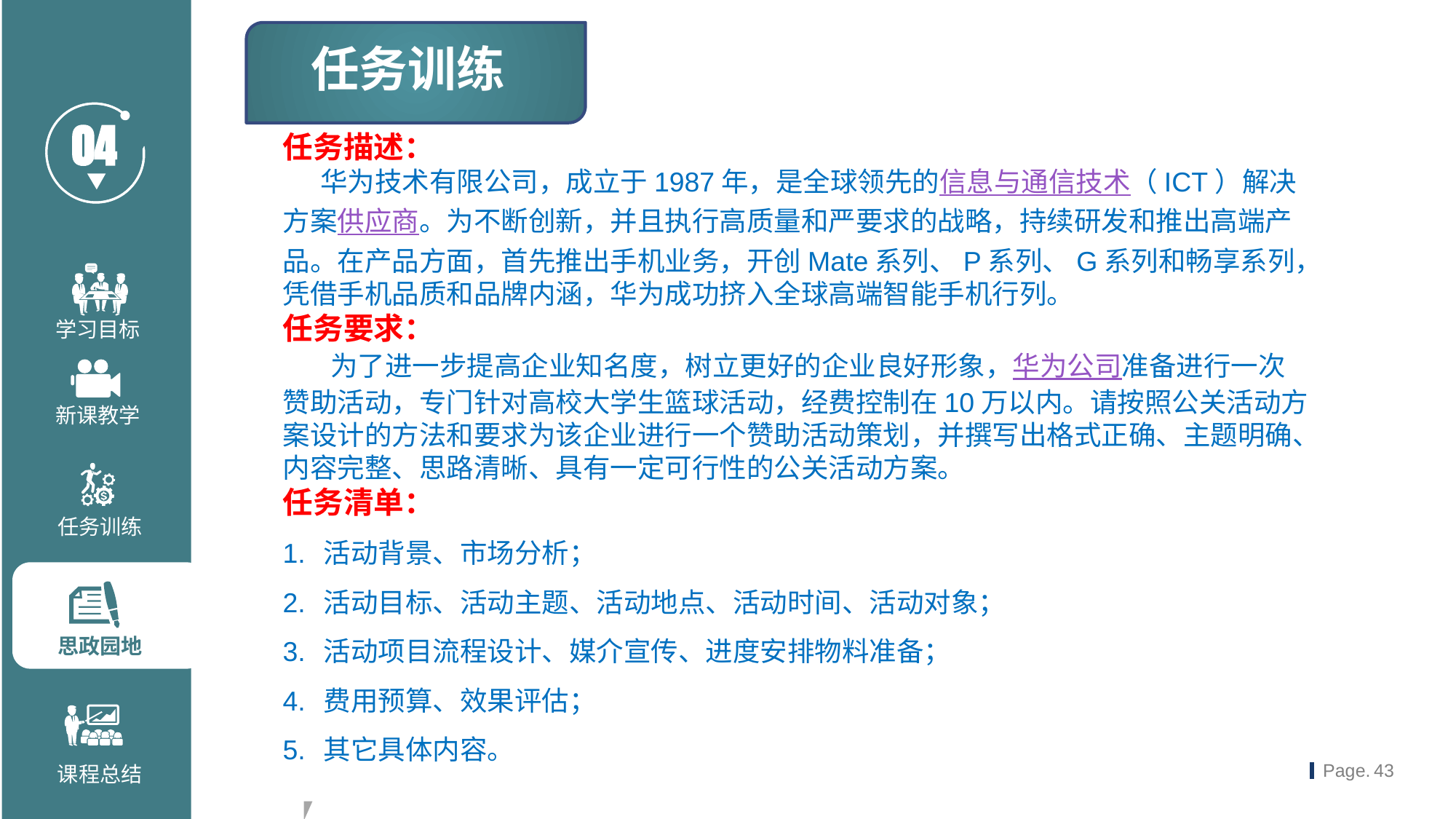

任务训练
任务描述：
     华为技术有限公司，成立于1987年，是全球领先的信息与通信技术（ICT）解决方案供应商。为不断创新，并且执行高质量和严要求的战略，持续研发和推出高端产品。在产品方面，首先推出手机业务，开创Mate系列、P系列、G系列和畅享系列，凭借手机品质和品牌内涵，华为成功挤入全球高端智能手机行列。
任务要求：
      为了进一步提高企业知名度，树立更好的企业良好形象，华为公司准备进行一次赞助活动，专门针对高校大学生篮球活动，经费控制在10万以内。请按照公关活动方案设计的方法和要求为该企业进行一个赞助活动策划，并撰写出格式正确、主题明确、内容完整、思路清晰、具有一定可行性的公关活动方案。
任务清单：
活动背景、市场分析；
活动目标、活动主题、活动地点、活动时间、活动对象；
活动项目流程设计、媒介宣传、进度安排物料准备；
费用预算、效果评估；
其它具体内容。